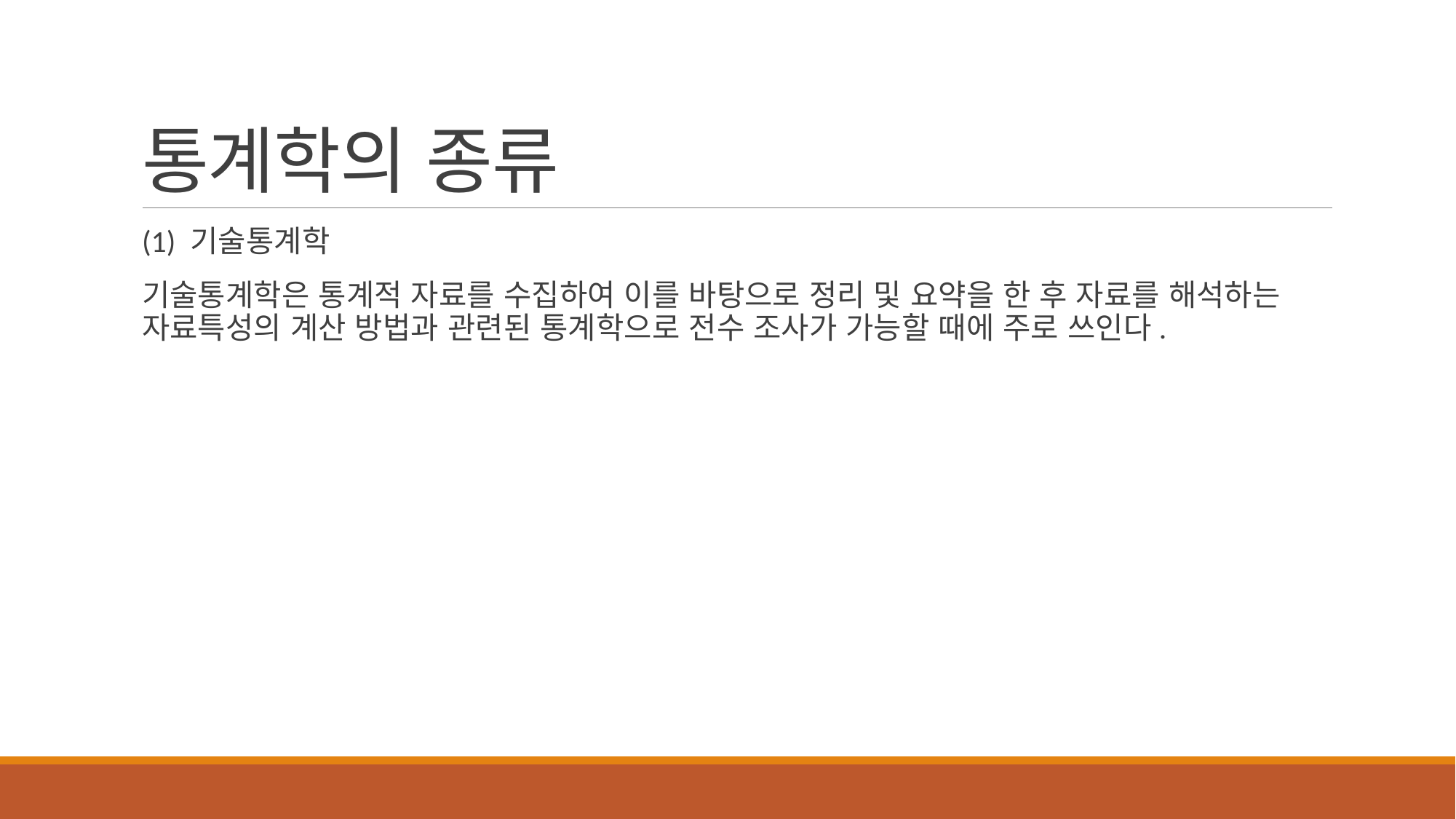

# 통계학의 종류
(1) 기술통계학
기술통계학은 통계적 자료를 수집하여 이를 바탕으로 정리 및 요약을 한 후 자료를 해석하는 자료특성의 계산 방법과 관련된 통계학으로 전수 조사가 가능할 때에 주로 쓰인다.